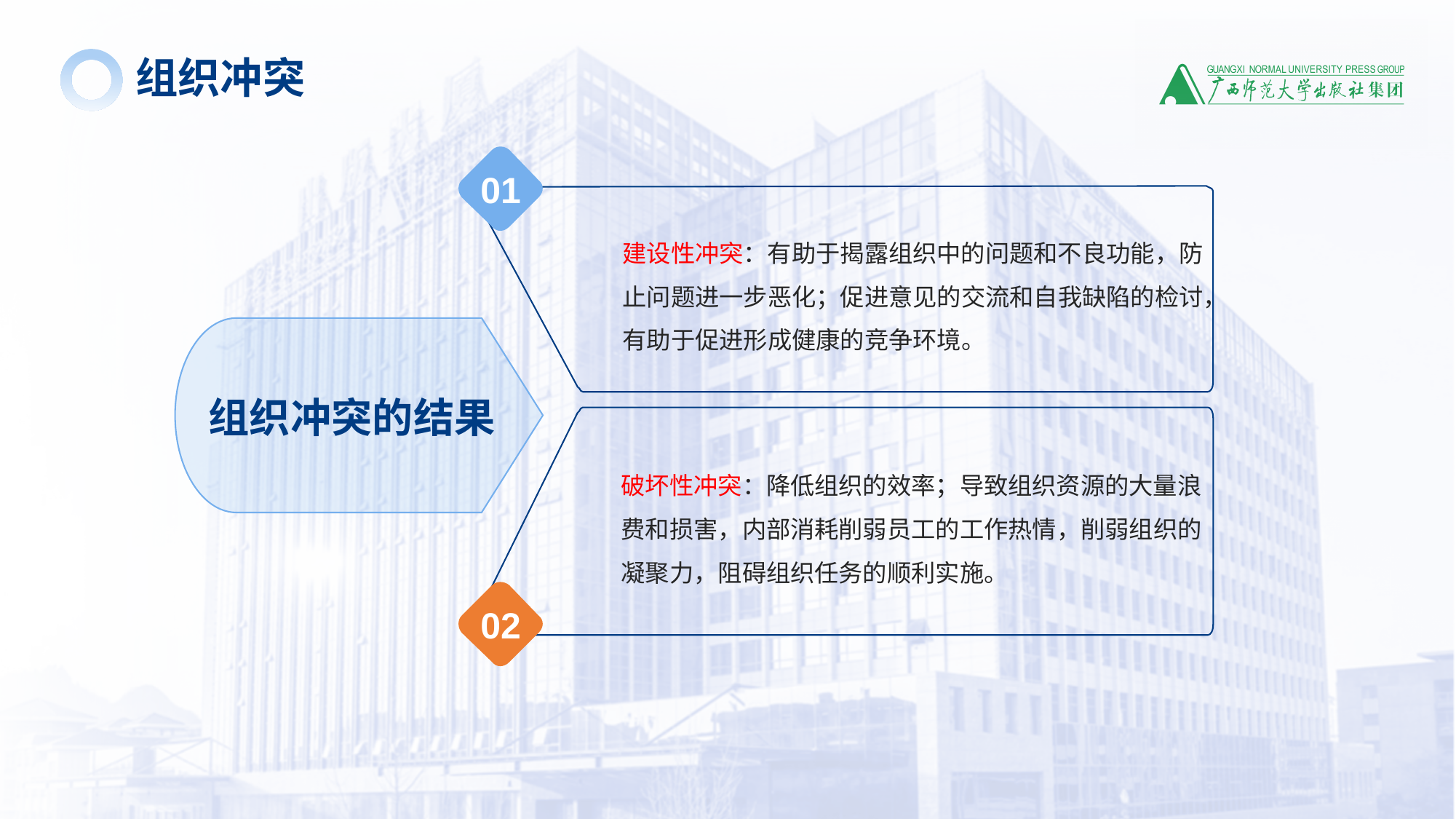

组织冲突

01
建设性冲突：有助于揭露组织中的问题和不良功能，防止问题进一步恶化；促进意见的交流和自我缺陷的检讨，有助于促进形成健康的竞争环境。

组织冲突的结果
破坏性冲突：降低组织的效率；导致组织资源的大量浪费和损害，内部消耗削弱员工的工作热情，削弱组织的凝聚力，阻碍组织任务的顺利实施。
02